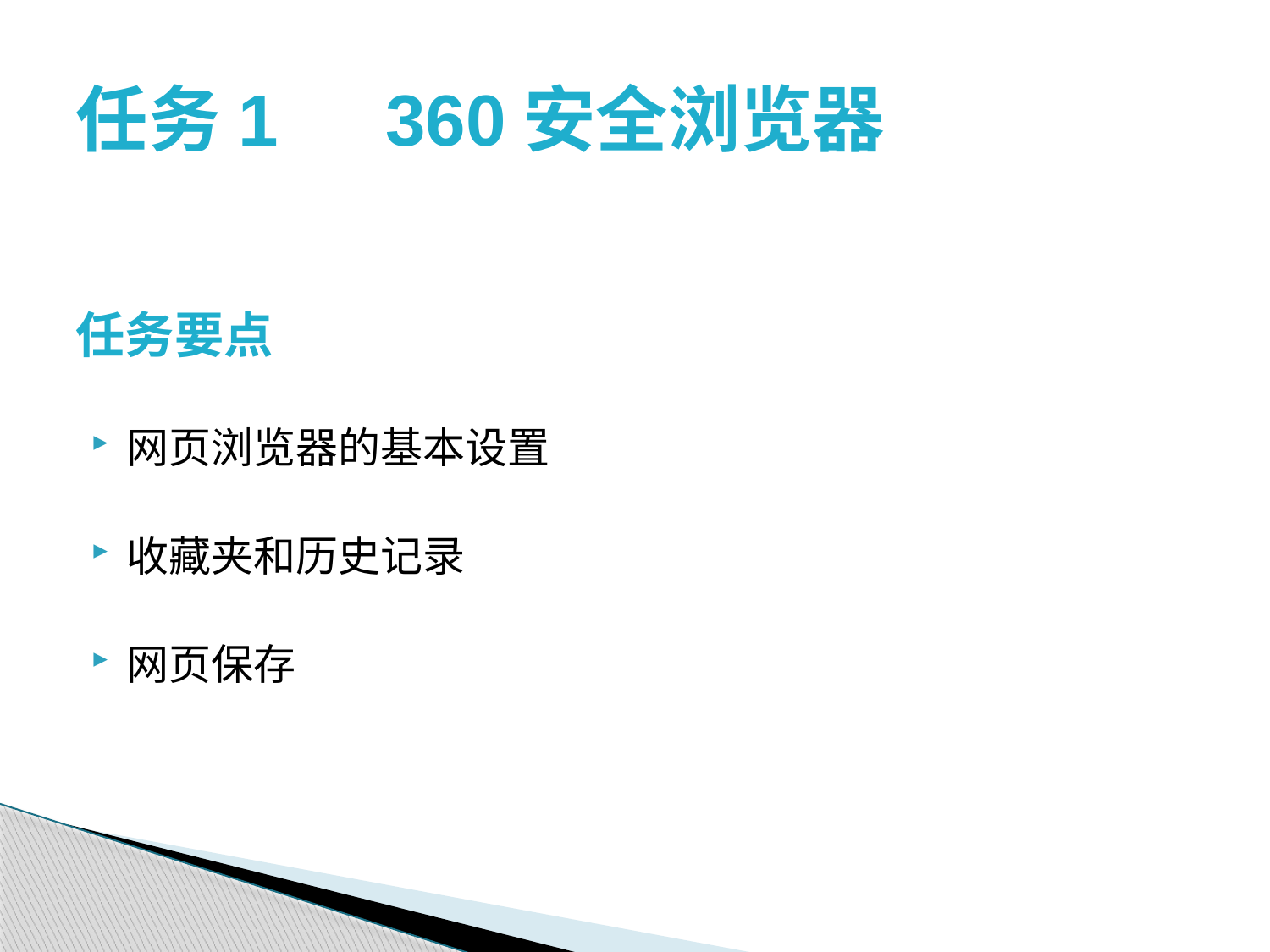

# 任务1　360安全浏览器
任务要点
网页浏览器的基本设置
收藏夹和历史记录
网页保存